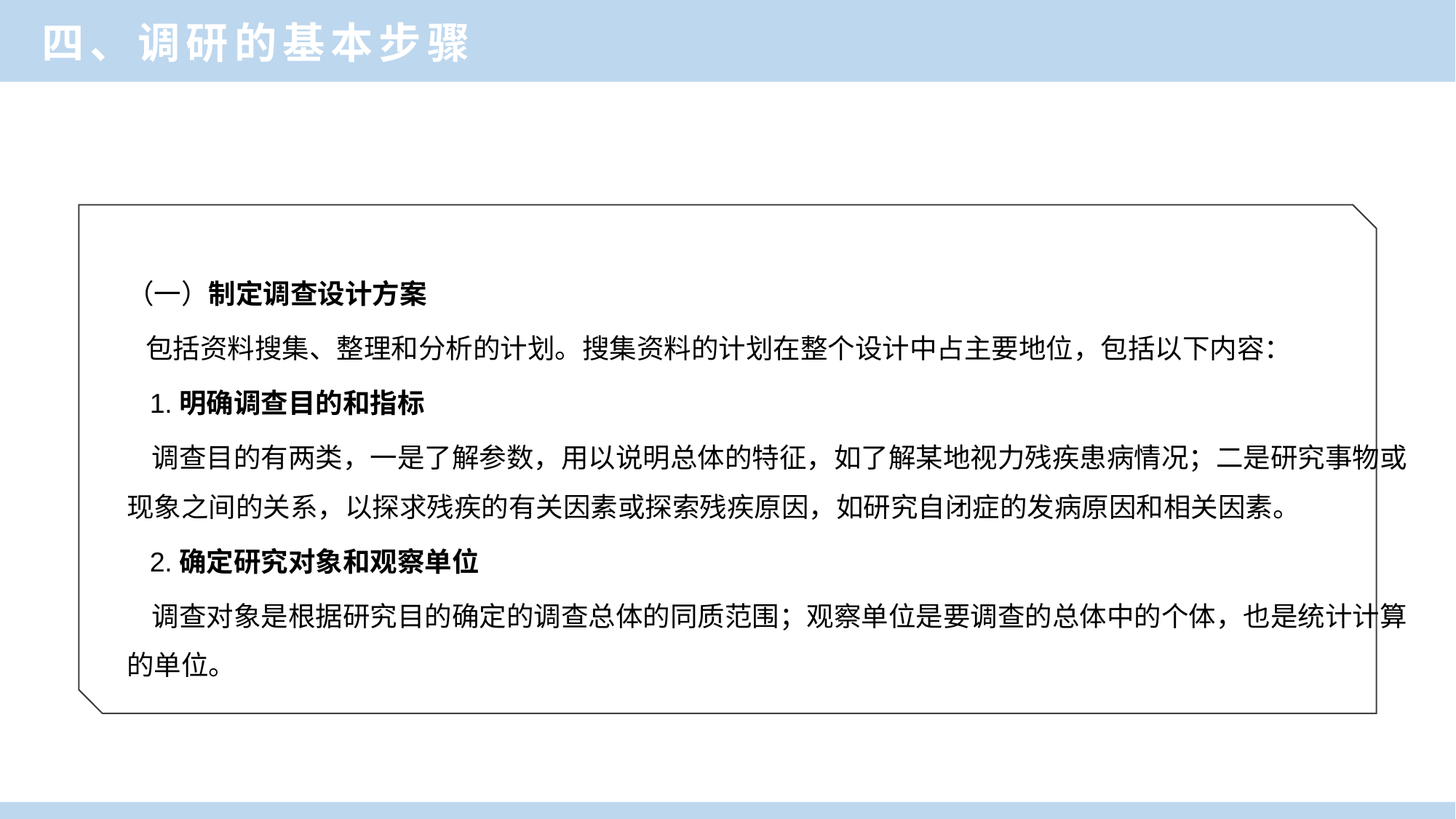

四、调研的基本步骤

（一）制定调查设计方案
  包括资料搜集、整理和分析的计划。搜集资料的计划在整个设计中占主要地位，包括以下内容：
   1.明确调查目的和指标
   调查目的有两类，一是了解参数，用以说明总体的特征，如了解某地视力残疾患病情况；二是研究事物或现象之间的关系，以探求残疾的有关因素或探索残疾原因，如研究自闭症的发病原因和相关因素。
   2.确定研究对象和观察单位
   调查对象是根据研究目的确定的调查总体的同质范围；观察单位是要调查的总体中的个体，也是统计计算的单位。